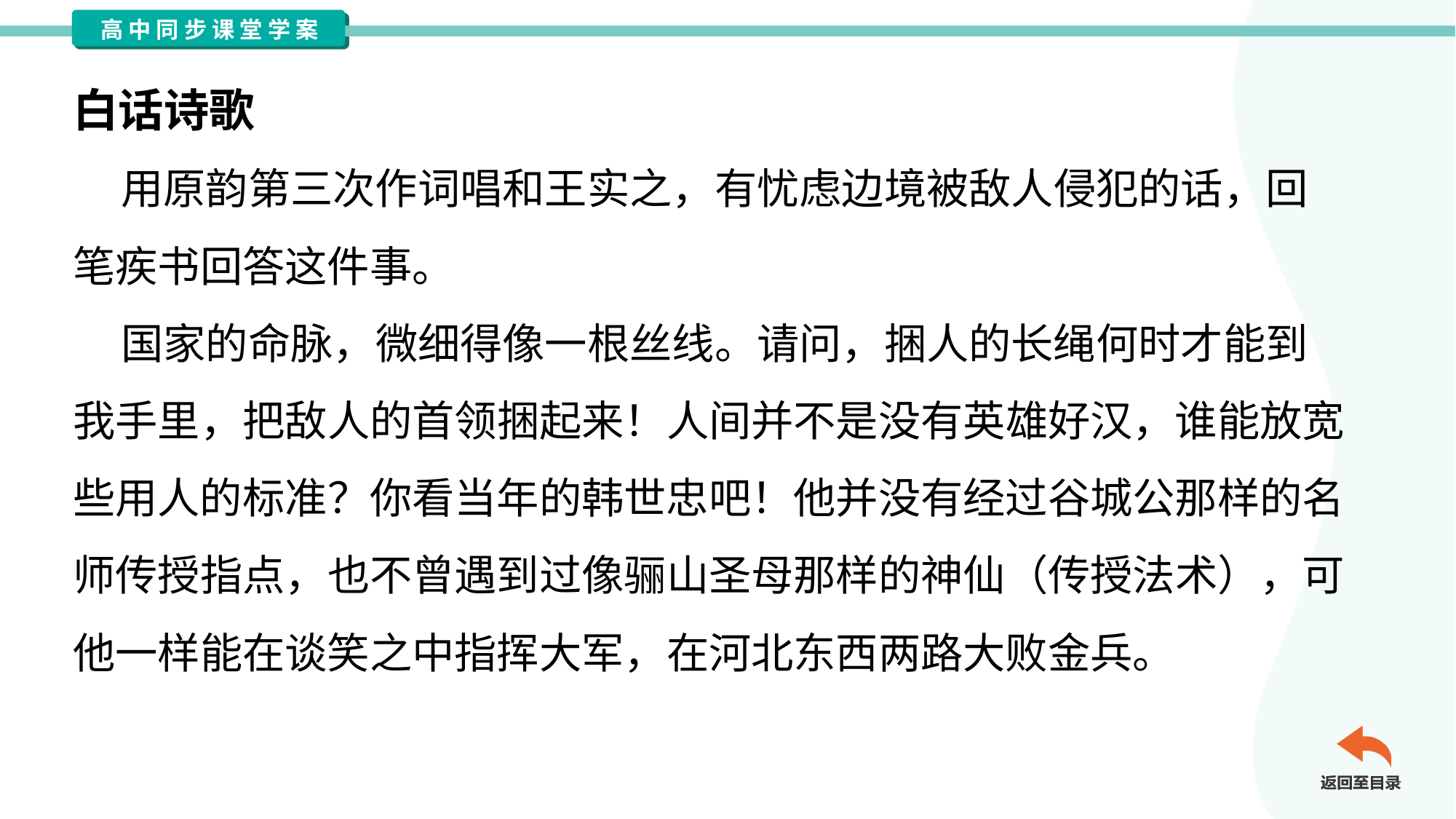

白话诗歌
    用原韵第三次作词唱和王实之，有忧虑边境被敌人侵犯的话，回
笔疾书回答这件事。
    国家的命脉，微细得像一根丝线。请问，捆人的长绳何时才能到
我手里，把敌人的首领捆起来！人间并不是没有英雄好汉，谁能放宽
些用人的标准？你看当年的韩世忠吧！他并没有经过谷城公那样的名
师传授指点，也不曾遇到过像骊山圣母那样的神仙（传授法术），可
他一样能在谈笑之中指挥大军，在河北东西两路大败金兵。